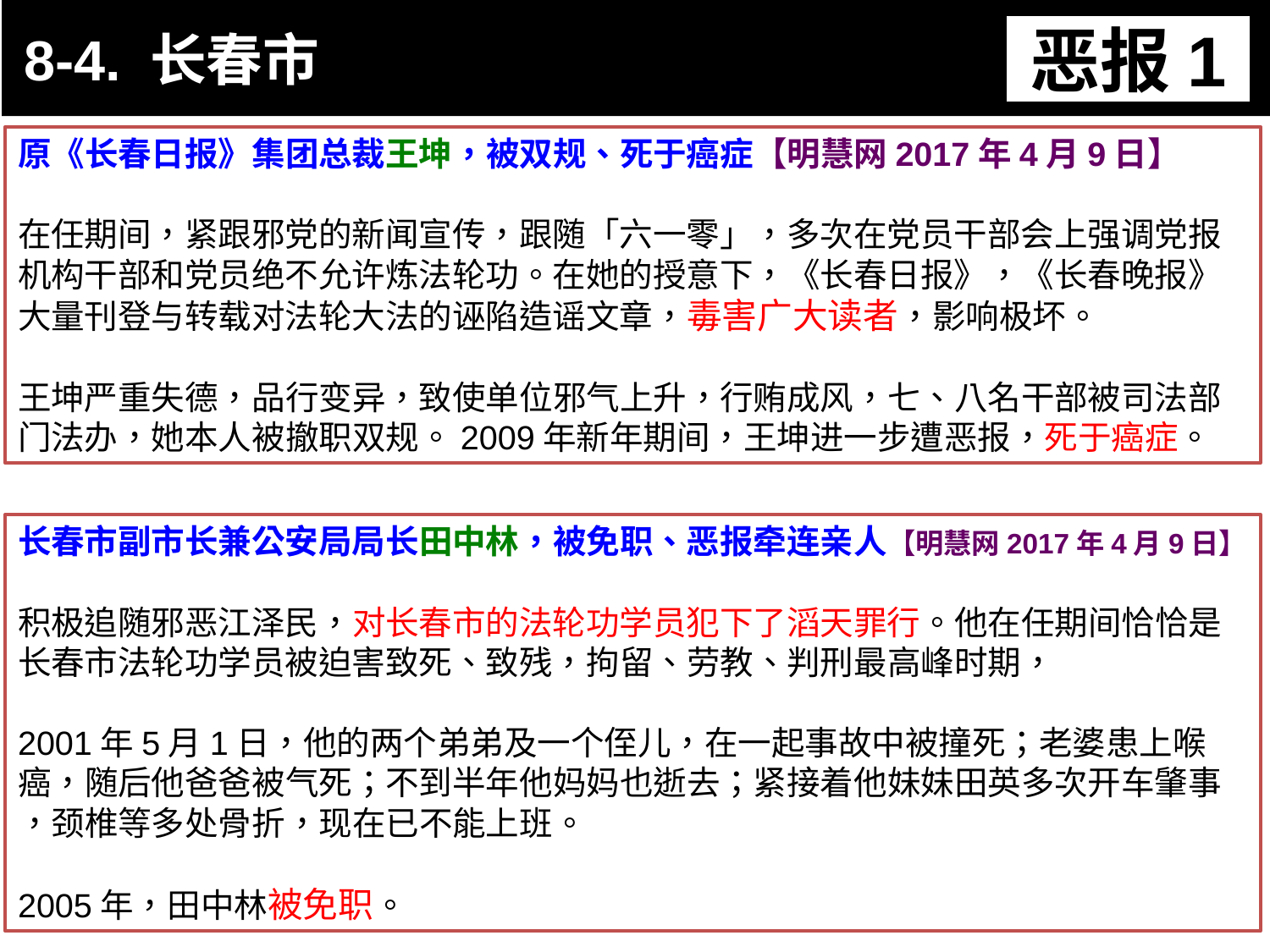

8-4. 长春市
恶报1

11-3. XX市官员恶报实例
原《长春日报》集团总裁王坤，被双规、死于癌症【明慧网2017年4月9日】

在任期间，紧跟邪党的新闻宣传，跟随「六一零」，多次在党员干部会上强调党报机构干部和党员绝不允许炼法轮功。在她的授意下，《长春日报》，《长春晚报》大量刊登与转载对法轮大法的诬陷造谣文章，毒害广大读者，影响极坏。

王坤严重失德，品行变异，致使单位邪气上升，行贿成风，七、八名干部被司法部门法办，她本人被撤职双规。2009年新年期间，王坤进一步遭恶报，死于癌症。
长春市副市长兼公安局局长田中林，被免职、恶报牵连亲人【明慧网2017年4月9日】

积极追随邪恶江泽民，对长春市的法轮功学员犯下了滔天罪行。他在任期间恰恰是长春市法轮功学员被迫害致死、致残，拘留、劳教、判刑最高峰时期，

2001年5月1日，他的两个弟弟及一个侄儿，在一起事故中被撞死；老婆患上喉癌，随后他爸爸被气死；不到半年他妈妈也逝去；紧接着他妹妹田英多次开车肇事
，颈椎等多处骨折，现在已不能上班。

2005年，田中林被免职。